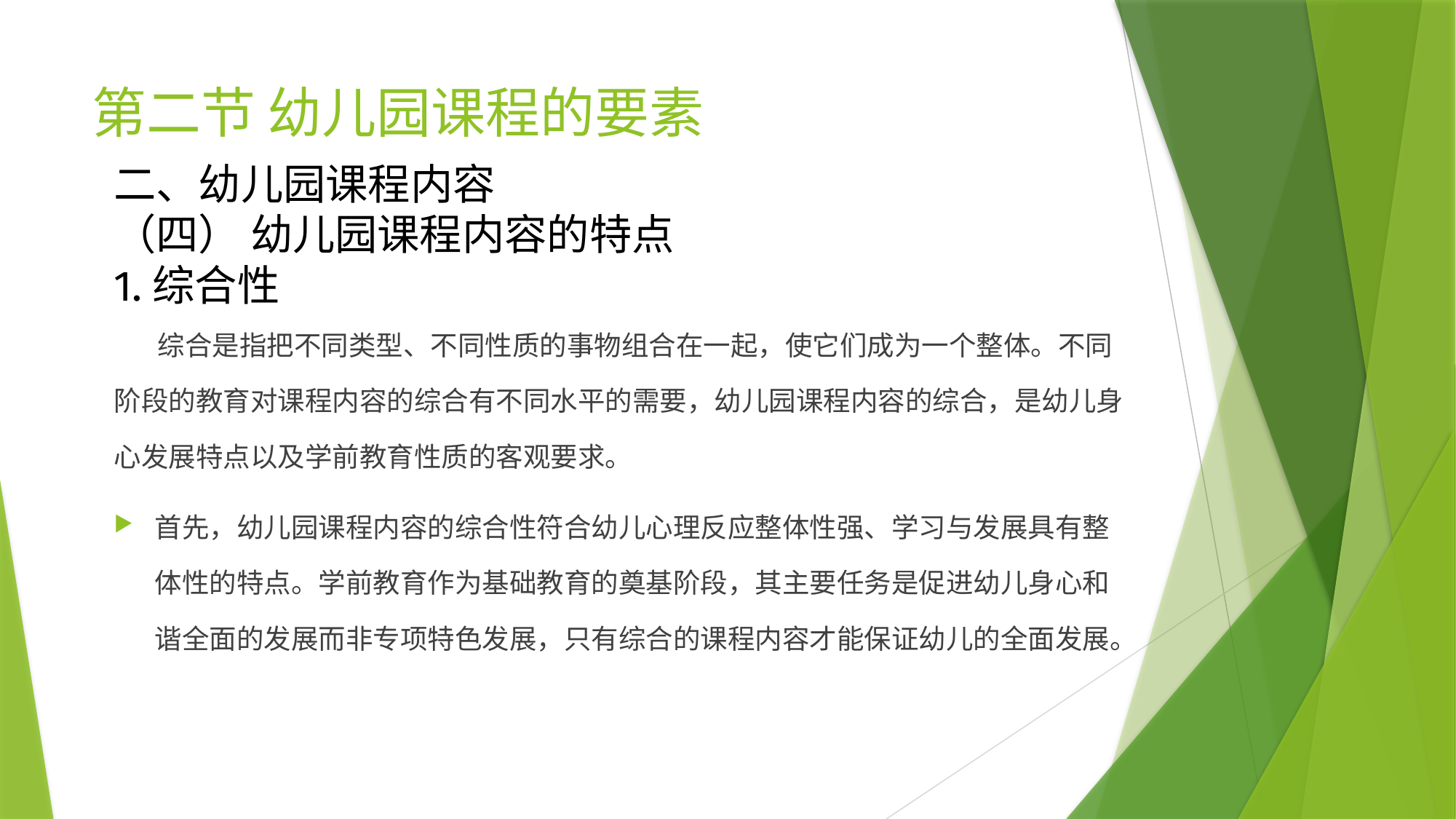

# 第二节 幼儿园课程的要素
二、幼儿园课程内容
（四） 幼儿园课程内容的特点
1.综合性
      综合是指把不同类型、不同性质的事物组合在一起，使它们成为一个整体。不同阶段的教育对课程内容的综合有不同水平的需要，幼儿园课程内容的综合，是幼儿身心发展特点以及学前教育性质的客观要求。
首先，幼儿园课程内容的综合性符合幼儿心理反应整体性强、学习与发展具有整体性的特点。学前教育作为基础教育的奠基阶段，其主要任务是促进幼儿身心和谐全面的发展而非专项特色发展，只有综合的课程内容才能保证幼儿的全面发展。